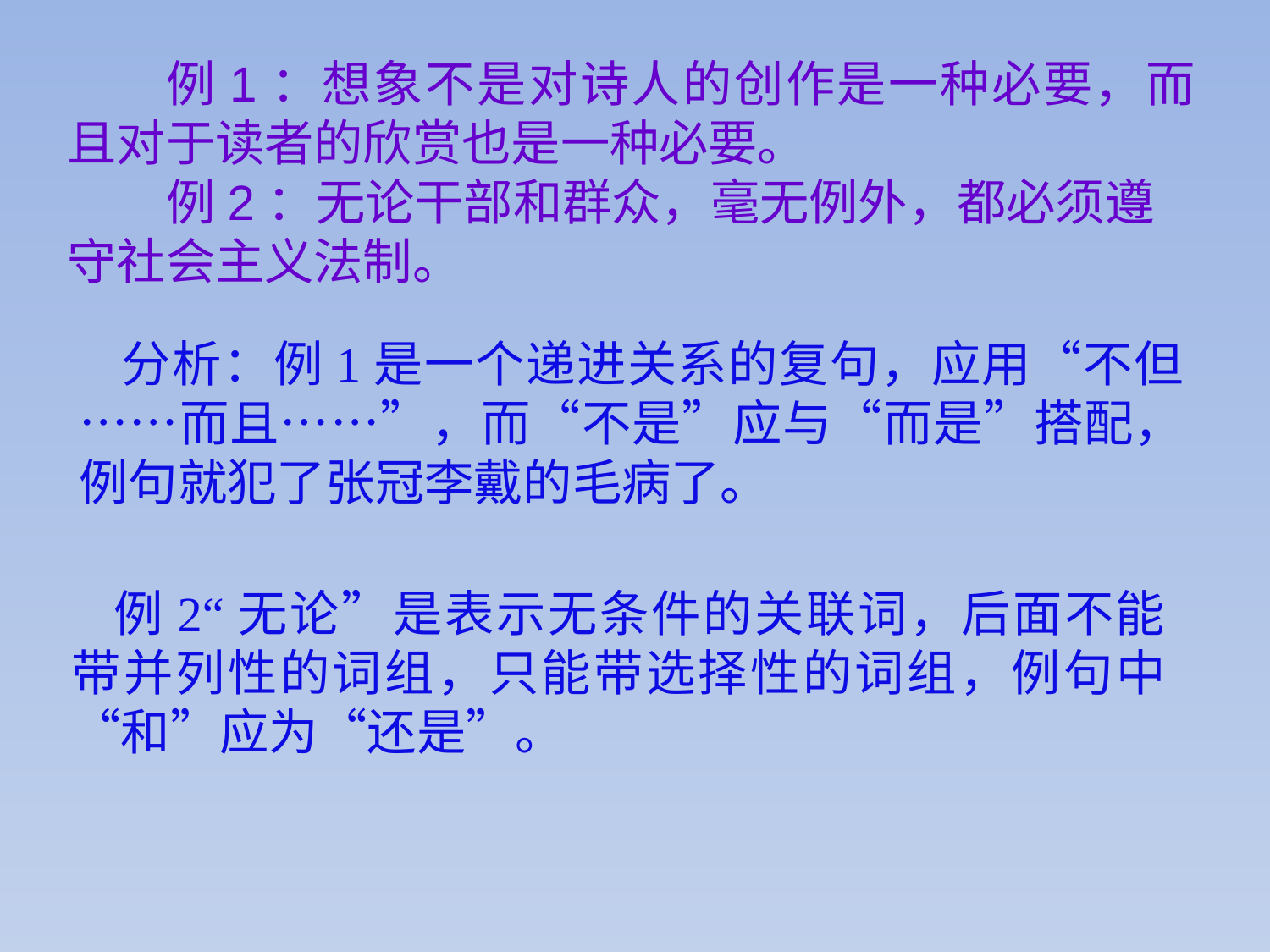

例1：想象不是对诗人的创作是一种必要，而且对于读者的欣赏也是一种必要。
例2：无论干部和群众，毫无例外，都必须遵守社会主义法制。
分析：例1是一个递进关系的复句，应用“不但……而且……”，而“不是”应与“而是”搭配，例句就犯了张冠李戴的毛病了。
例2“无论”是表示无条件的关联词，后面不能带并列性的词组，只能带选择性的词组，例句中“和”应为“还是”。